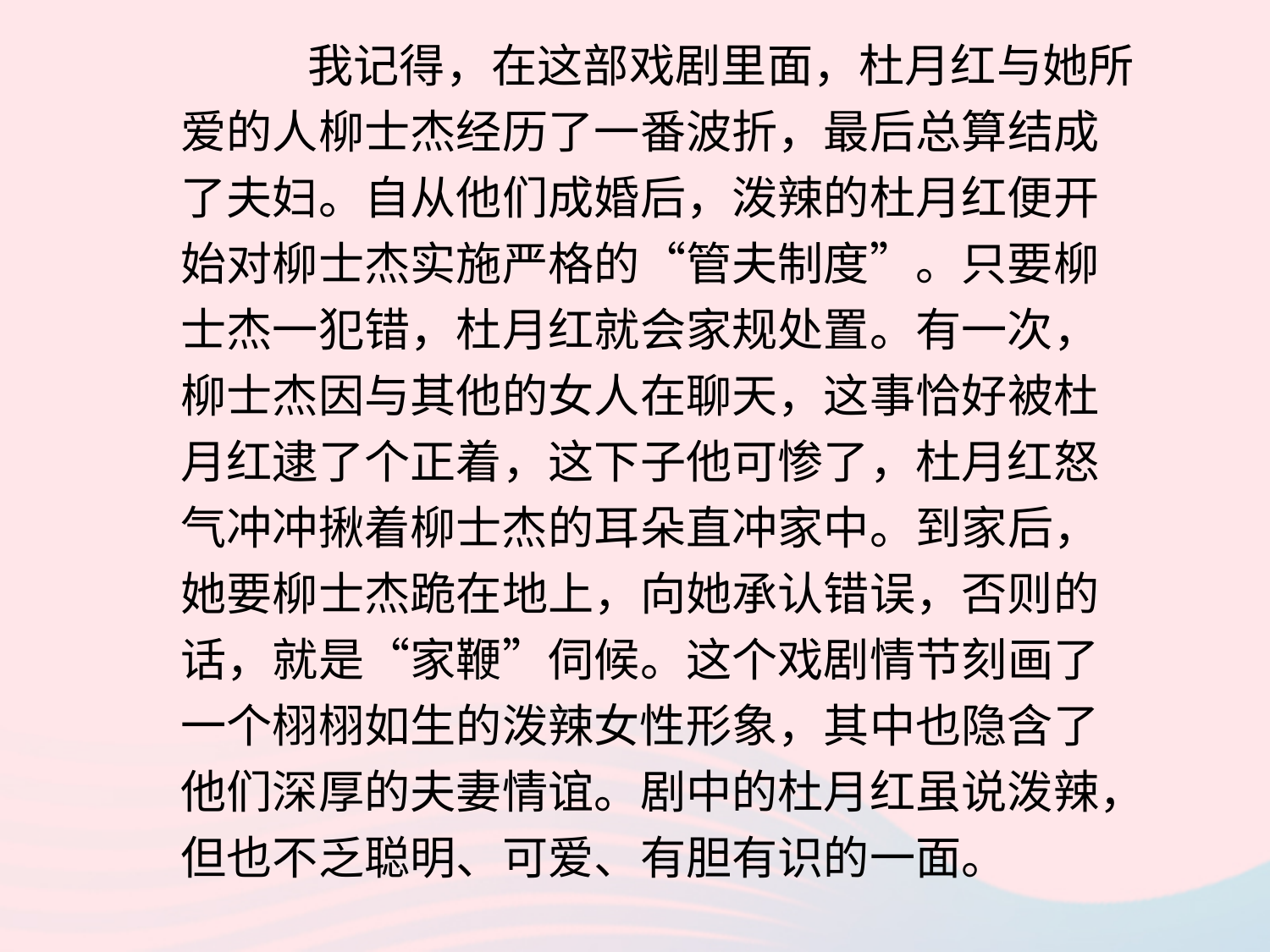

我记得，在这部戏剧里面，杜月红与她所爱的人柳士杰经历了一番波折，最后总算结成了夫妇。自从他们成婚后，泼辣的杜月红便开始对柳士杰实施严格的“管夫制度”。只要柳士杰一犯错，杜月红就会家规处置。有一次，柳士杰因与其他的女人在聊天，这事恰好被杜月红逮了个正着，这下子他可惨了，杜月红怒气冲冲揪着柳士杰的耳朵直冲家中。到家后，她要柳士杰跪在地上，向她承认错误，否则的话，就是“家鞭”伺候。这个戏剧情节刻画了一个栩栩如生的泼辣女性形象，其中也隐含了他们深厚的夫妻情谊。剧中的杜月红虽说泼辣，但也不乏聪明、可爱、有胆有识的一面。